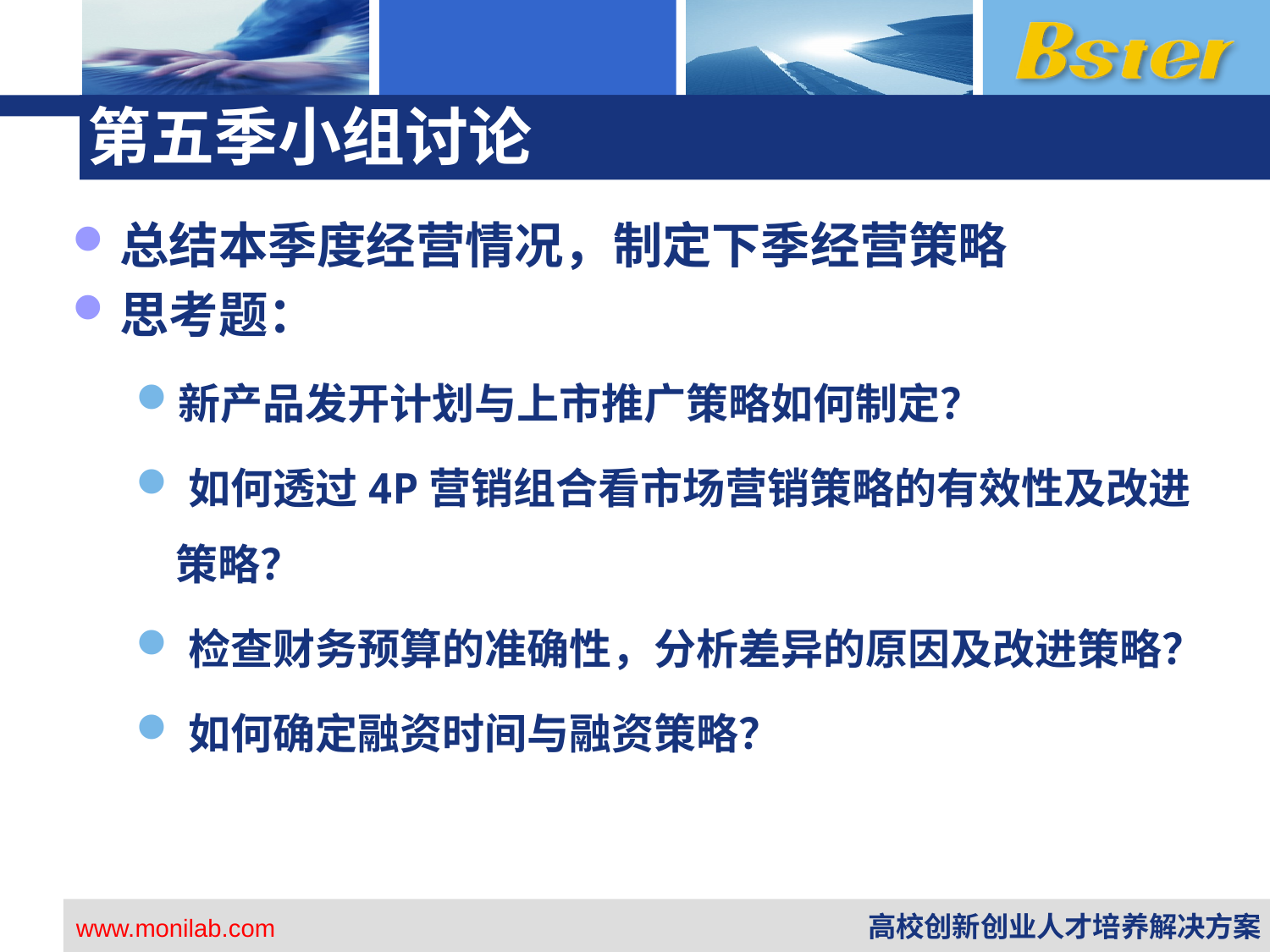

# 第五季小组讨论
总结本季度经营情况，制定下季经营策略
思考题：
新产品发开计划与上市推广策略如何制定？
如何透过4P营销组合看市场营销策略的有效性及改进策略？
检查财务预算的准确性，分析差异的原因及改进策略？
如何确定融资时间与融资策略？